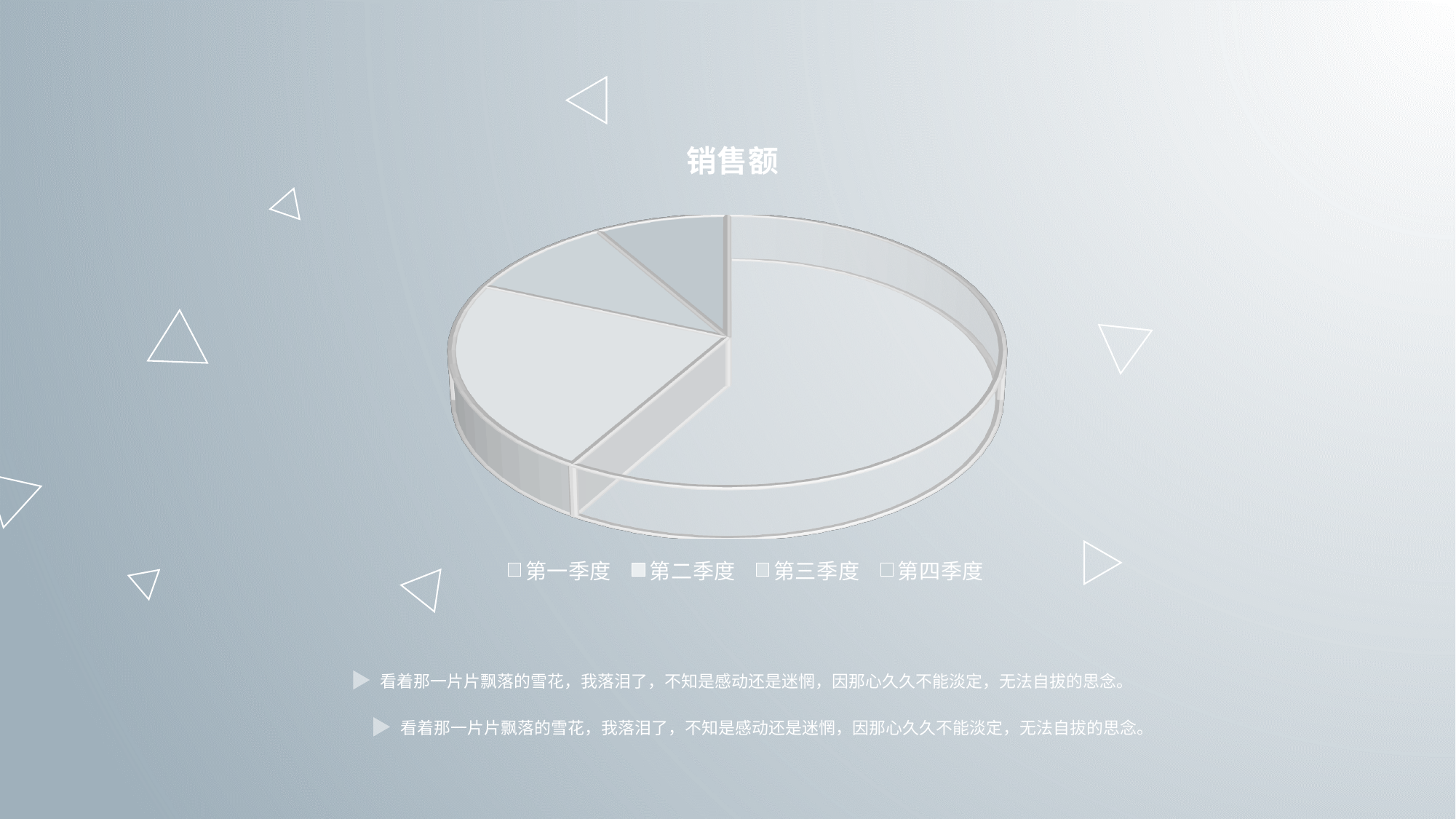

[unsupported chart]

看着那一片片飘落的雪花，我落泪了，不知是感动还是迷惘，因那心久久不能淡定，无法自拔的思念。

看着那一片片飘落的雪花，我落泪了，不知是感动还是迷惘，因那心久久不能淡定，无法自拔的思念。